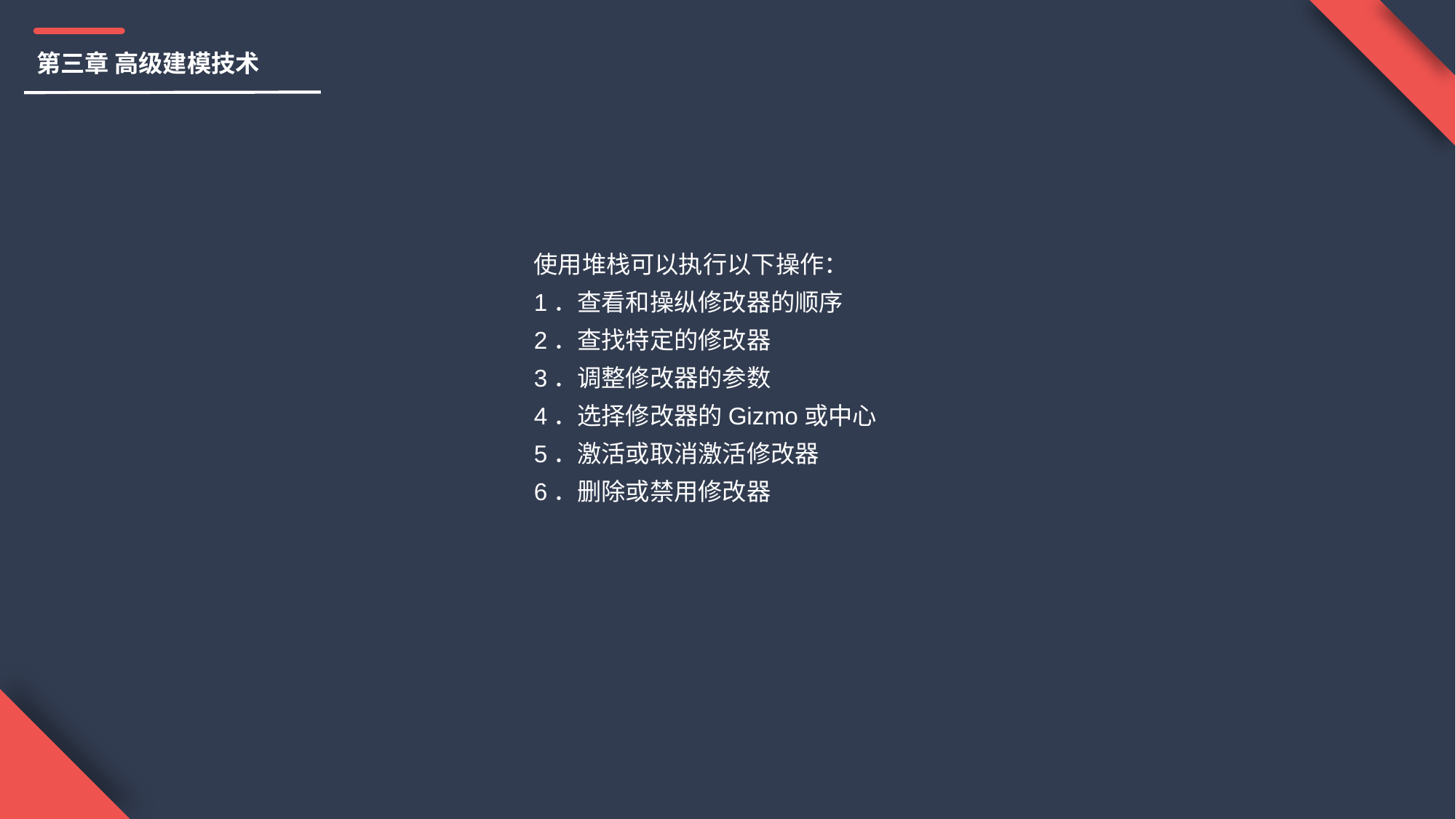

第三章 高级建模技术
使用堆栈可以执行以下操作：
1．查看和操纵修改器的顺序
2．查找特定的修改器
3．调整修改器的参数
4．选择修改器的Gizmo或中心
5．激活或取消激活修改器
6．删除或禁用修改器